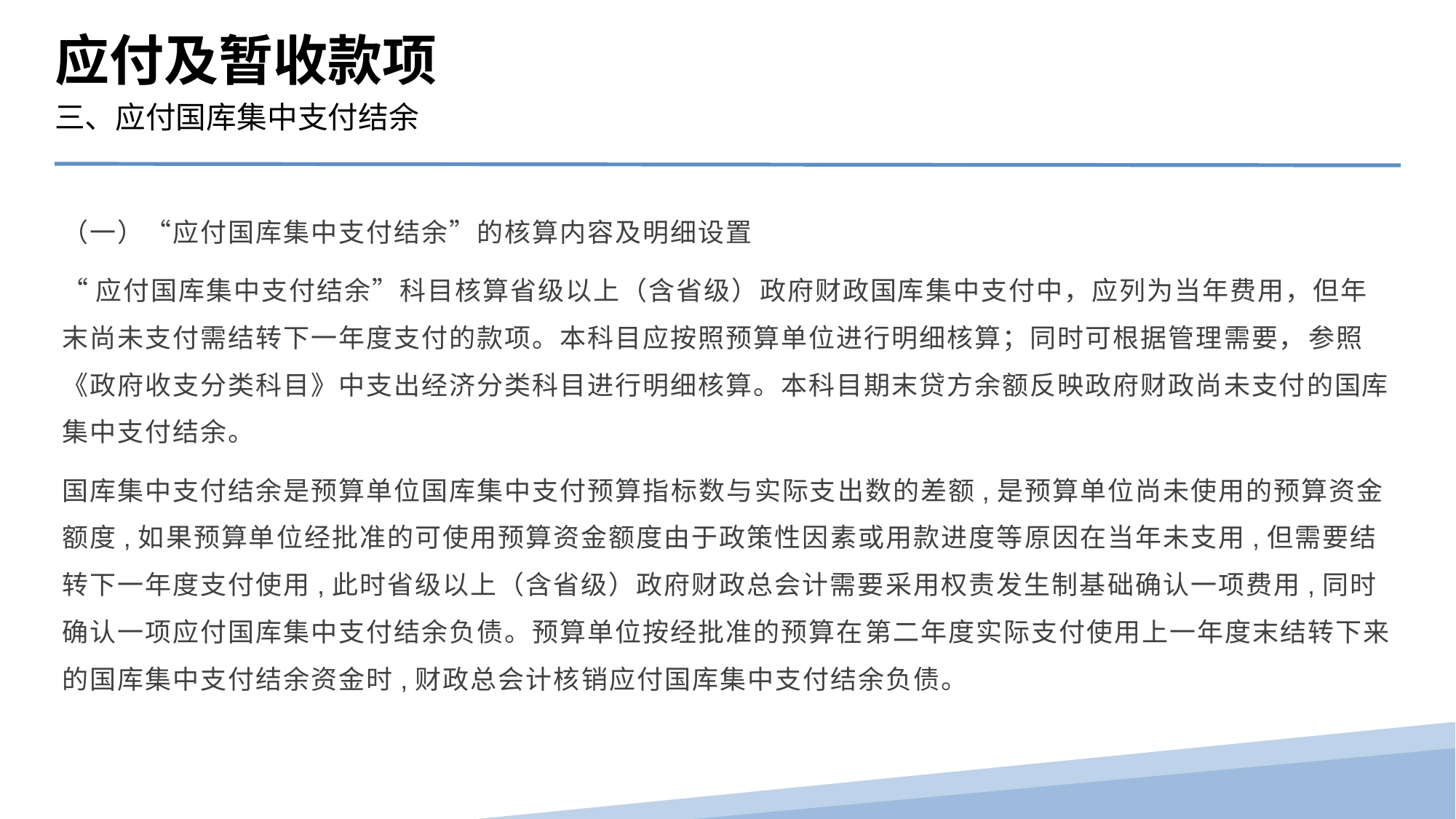

应付及暂收款项
三、应付国库集中支付结余
（一）“应付国库集中支付结余”的核算内容及明细设置
“应付国库集中支付结余”科目核算省级以上（含省级）政府财政国库集中支付中，应列为当年费用，但年末尚未支付需结转下一年度支付的款项。本科目应按照预算单位进行明细核算；同时可根据管理需要，参照《政府收支分类科目》中支出经济分类科目进行明细核算。本科目期末贷方余额反映政府财政尚未支付的国库集中支付结余。
国库集中支付结余是预算单位国库集中支付预算指标数与实际支出数的差额,是预算单位尚未使用的预算资金额度,如果预算单位经批准的可使用预算资金额度由于政策性因素或用款进度等原因在当年未支用,但需要结转下一年度支付使用,此时省级以上（含省级）政府财政总会计需要采用权责发生制基础确认一项费用,同时确认一项应付国库集中支付结余负债。预算单位按经批准的预算在第二年度实际支付使用上一年度末结转下来的国库集中支付结余资金时,财政总会计核销应付国库集中支付结余负债。